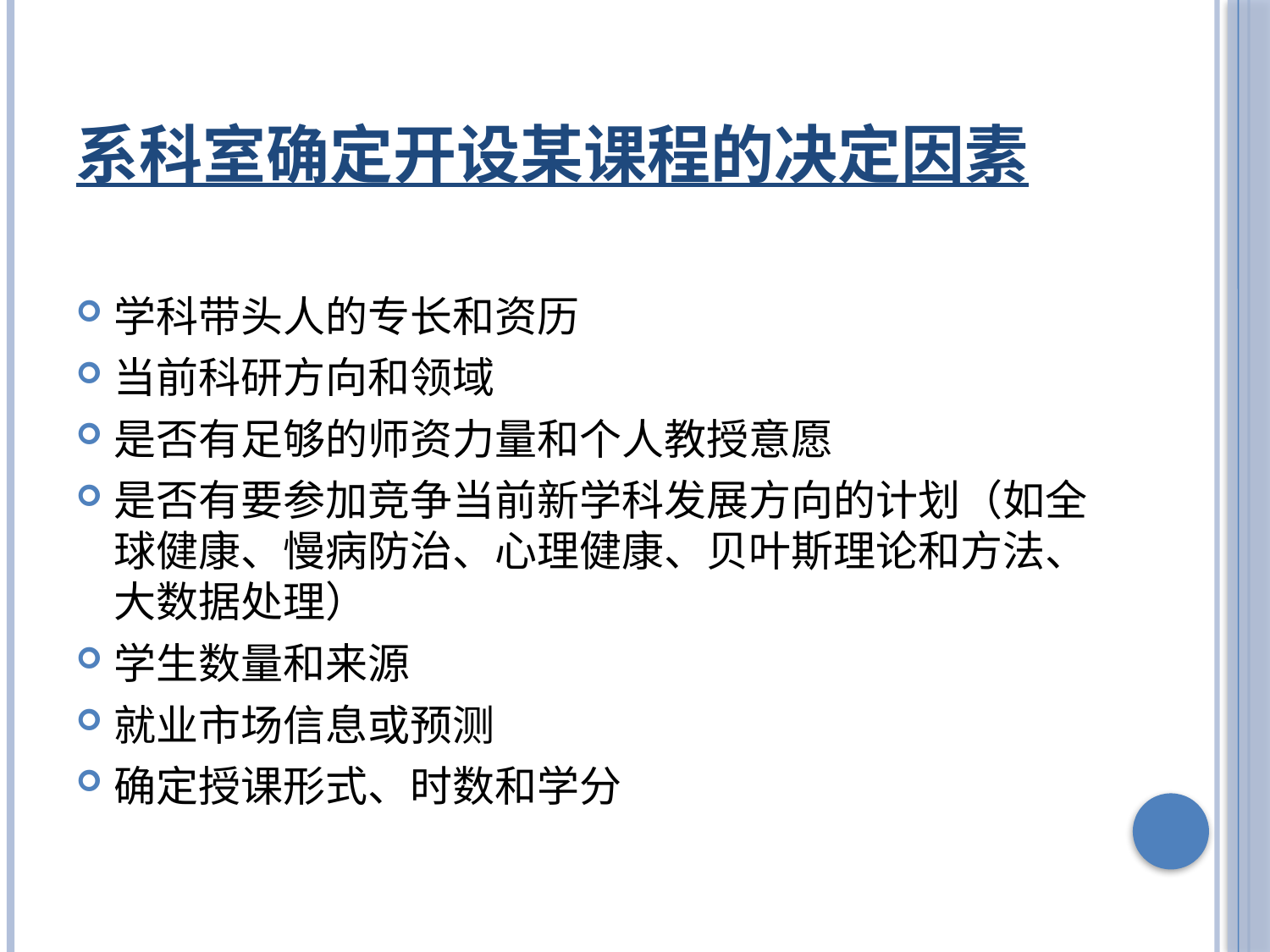

# 系科室确定开设某课程的决定因素

学科带头人的专长和资历
当前科研方向和领域
是否有足够的师资力量和个人教授意愿
是否有要参加竞争当前新学科发展方向的计划（如全球健康、慢病防治、心理健康、贝叶斯理论和方法、大数据处理）
学生数量和来源
就业市场信息或预测
确定授课形式、时数和学分